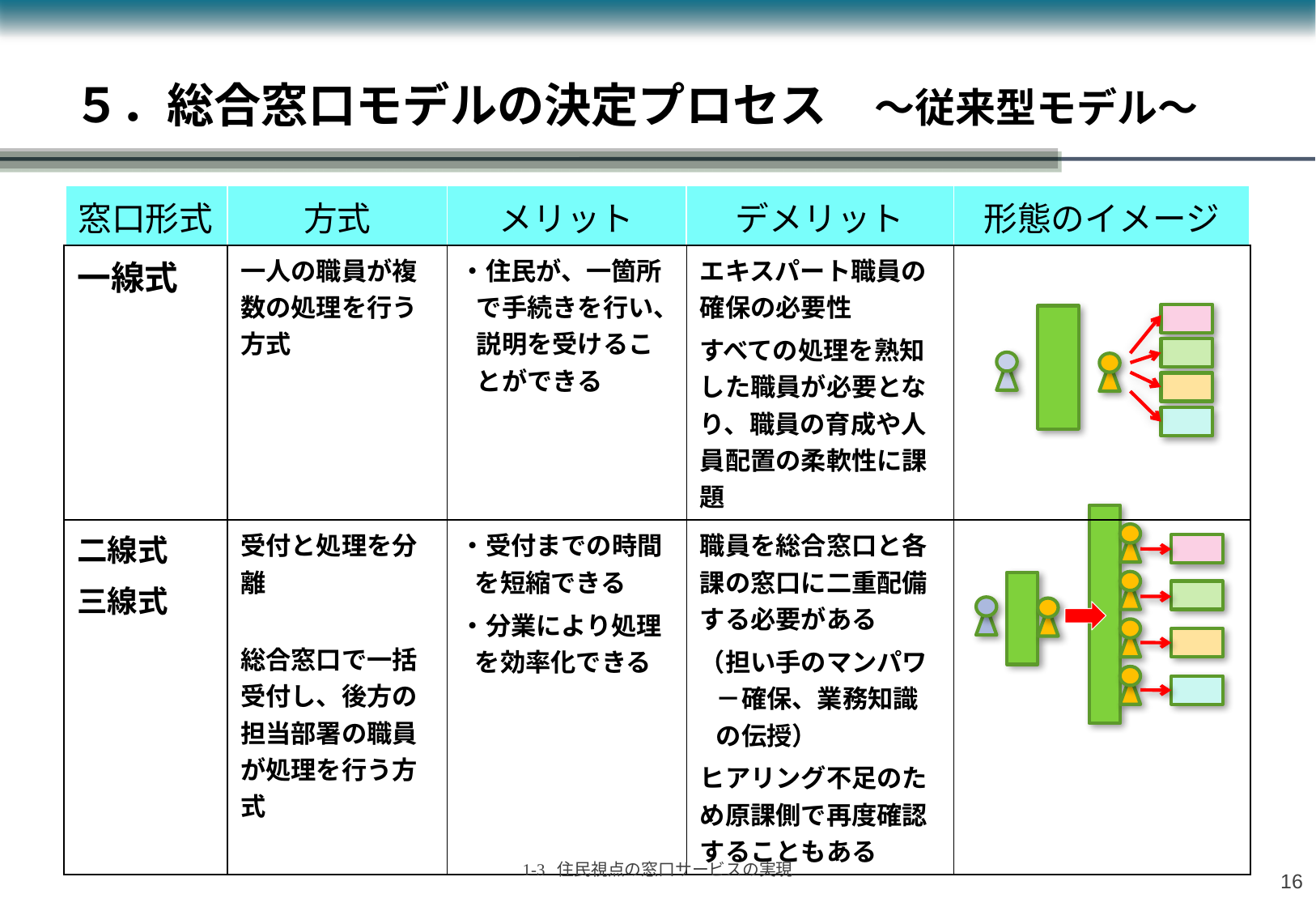

# ５．総合窓口モデルの決定プロセス　～従来型モデル～
| 窓口形式 | 方式 | メリット | デメリット | 形態のイメージ |
| --- | --- | --- | --- | --- |
| 一線式 | 一人の職員が複数の処理を行う方式 | ・住民が、一箇所で手続きを行い、説明を受けることができる | エキスパート職員の確保の必要性 すべての処理を熟知した職員が必要となり、職員の育成や人員配置の柔軟性に課題 |  |
| --- | --- | --- | --- | --- |
| 二線式 三線式 | 受付と処理を分離 総合窓口で一括受付し、後方の担当部署の職員が処理を行う方式 | ・受付までの時間を短縮できる ・分業により処理を効率化できる | 職員を総合窓口と各課の窓口に二重配備する必要がある （担い手のマンパワ－確保、業務知識の伝授） ヒアリング不足のため原課側で再度確認することもある |  |

16
1-3  住民視点の窓口サービスの実現